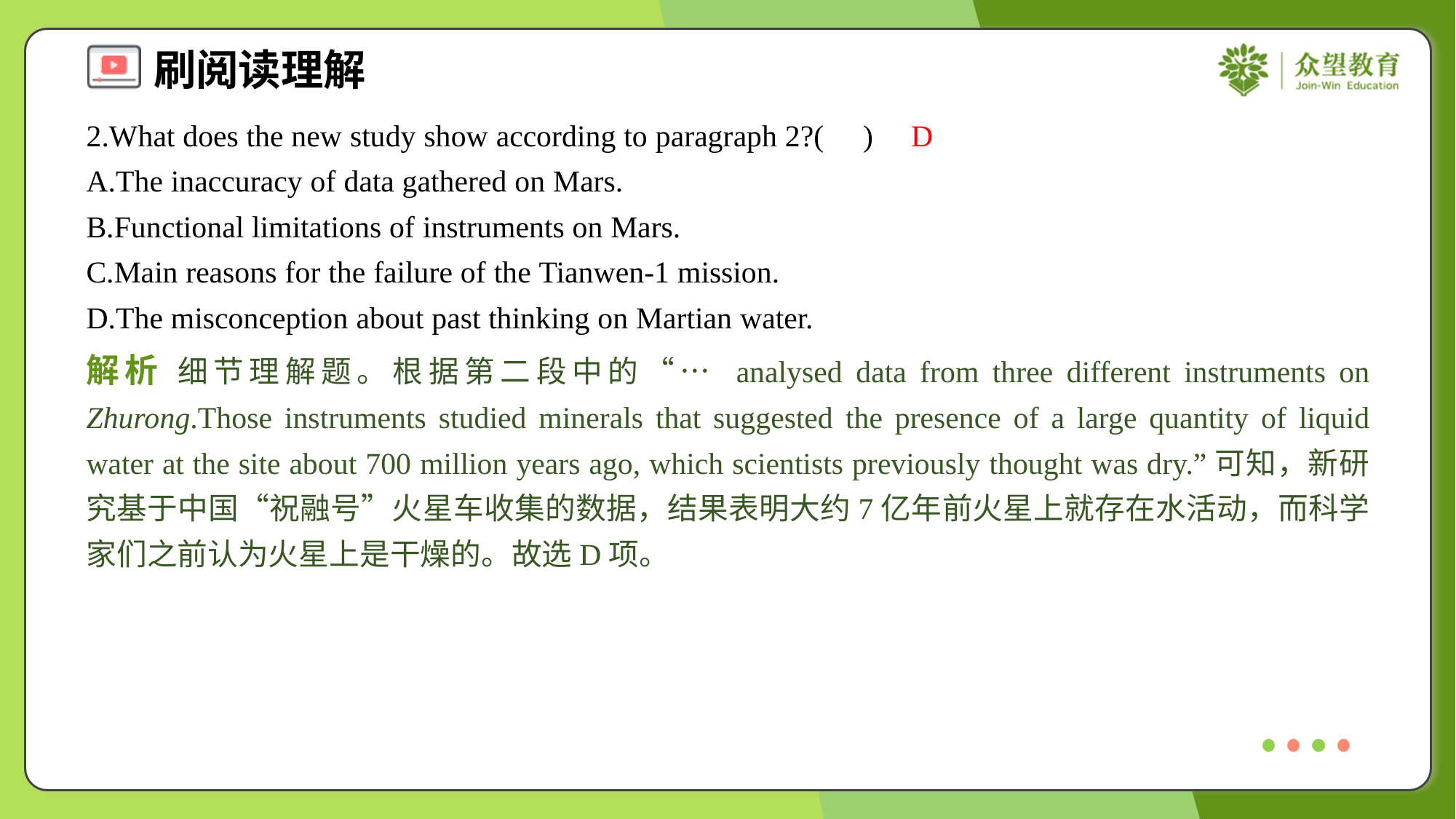

2.What does the new study show according to paragraph 2?(     )
D
A.The inaccuracy of data gathered on Mars.
B.Functional limitations of instruments on Mars.
C.Main reasons for the failure of the Tianwen-1 mission.
D.The misconception about past thinking on Martian water.
解析 细节理解题。根据第二段中的“… analysed data from three different instruments on Zhurong.Those instruments studied minerals that suggested the presence of a large quantity of liquid water at the site about 700 million years ago, which scientists previously thought was dry.”可知，新研究基于中国“祝融号”火星车收集的数据，结果表明大约7亿年前火星上就存在水活动，而科学家们之前认为火星上是干燥的。故选D项。